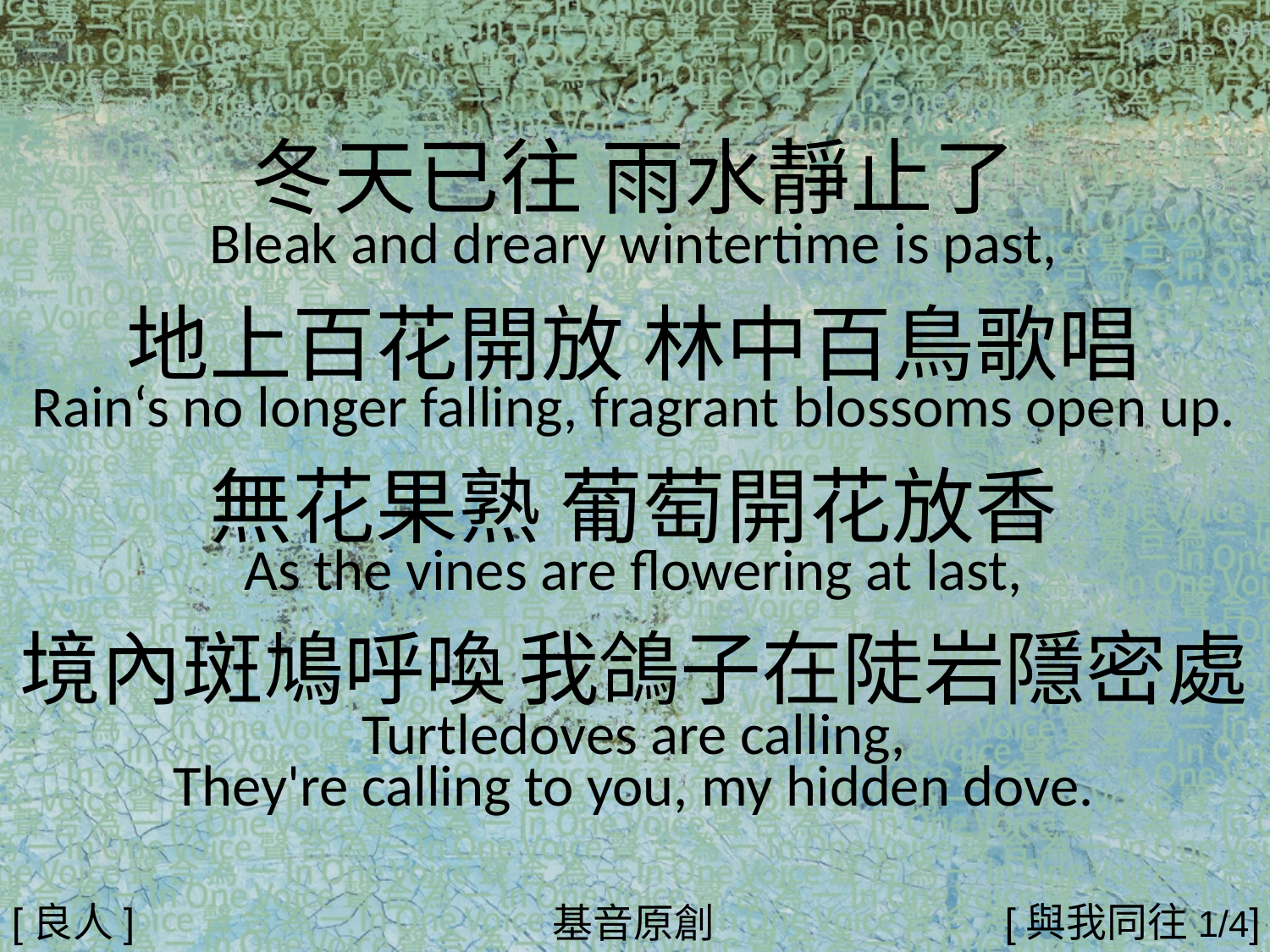

冬天已往 雨水靜止了
Bleak and dreary wintertime is past,

地上百花開放 林中百鳥歌唱
Rain‘s no longer falling, fragrant blossoms open up.

無花果熟 葡萄開花放香
As the vines are flowering at last,

境內斑鳩呼喚 我鴿子在陡岩隱密處
Turtledoves are calling,
They're calling to you, my hidden dove.
#

[良人]
[與我同往1/4]
基音原創